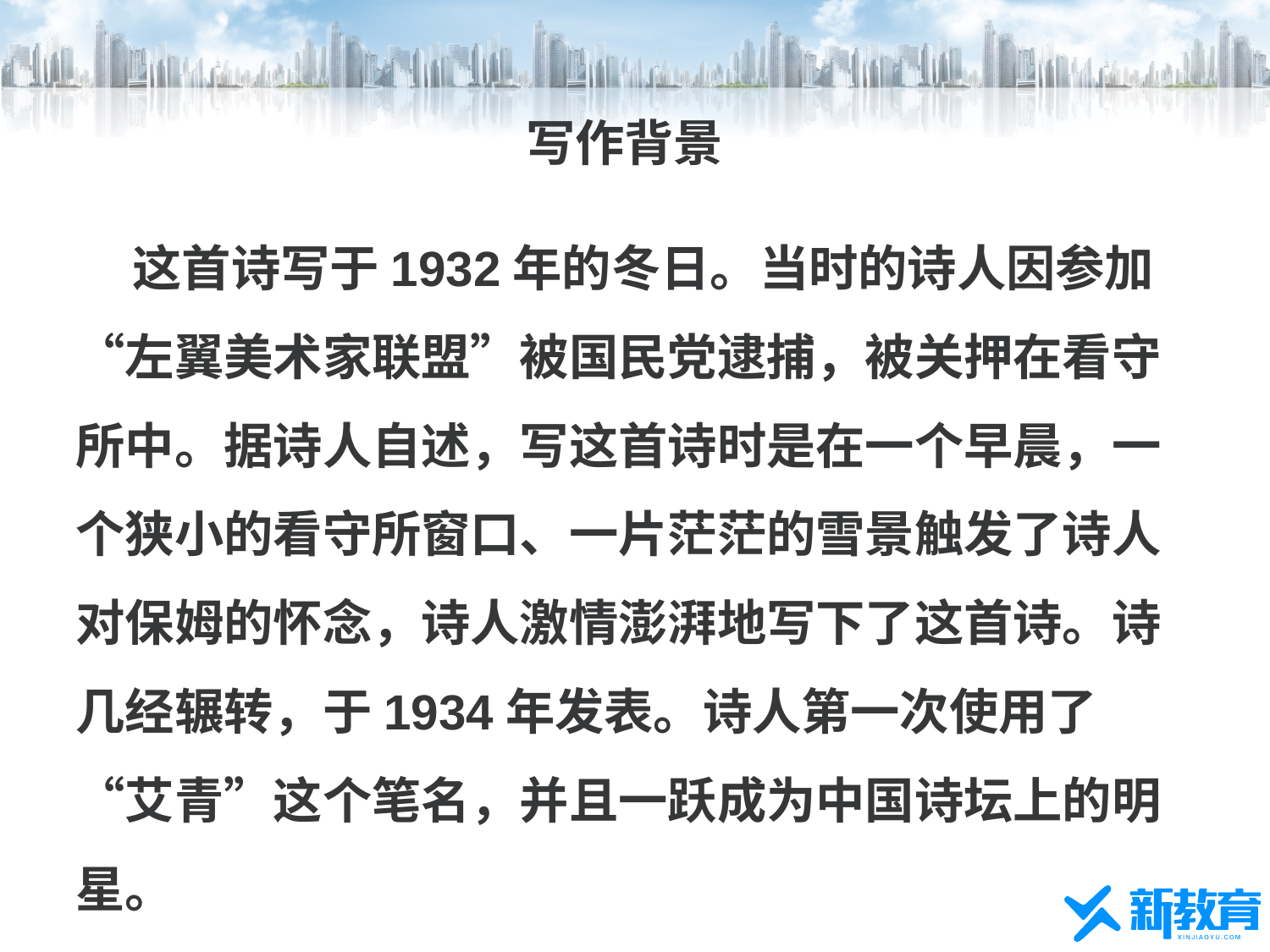

写作背景
    这首诗写于1932年的冬日。当时的诗人因参加“左翼美术家联盟”被国民党逮捕，被关押在看守所中。据诗人自述，写这首诗时是在一个早晨，一个狭小的看守所窗口、一片茫茫的雪景触发了诗人对保姆的怀念，诗人激情澎湃地写下了这首诗。诗几经辗转，于1934年发表。诗人第一次使用了“艾青”这个笔名，并且一跃成为中国诗坛上的明星。